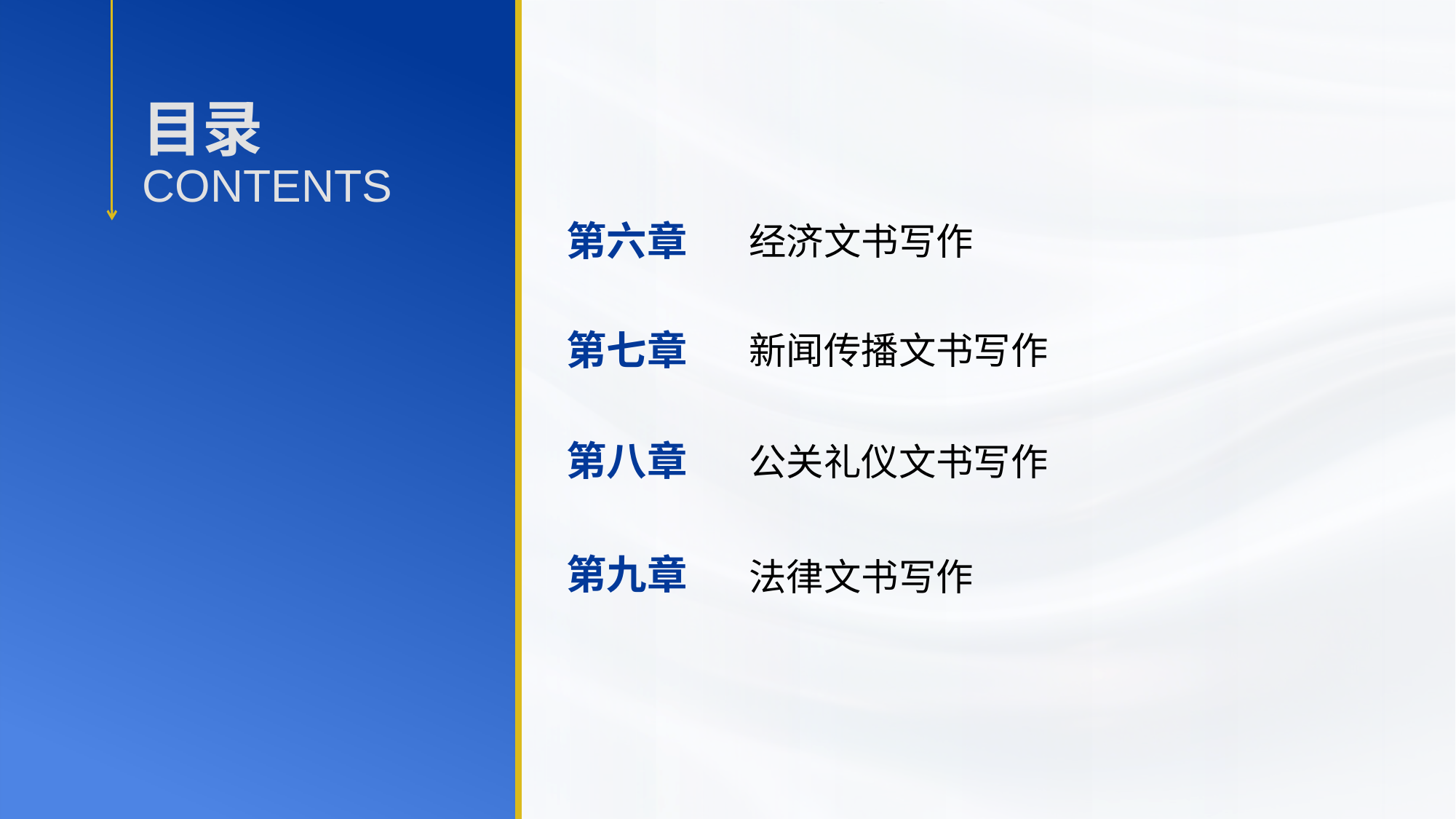

第六章
经济文书写作
第七章
新闻传播文书写作
第八章
公关礼仪文书写作
第九章
法律文书写作